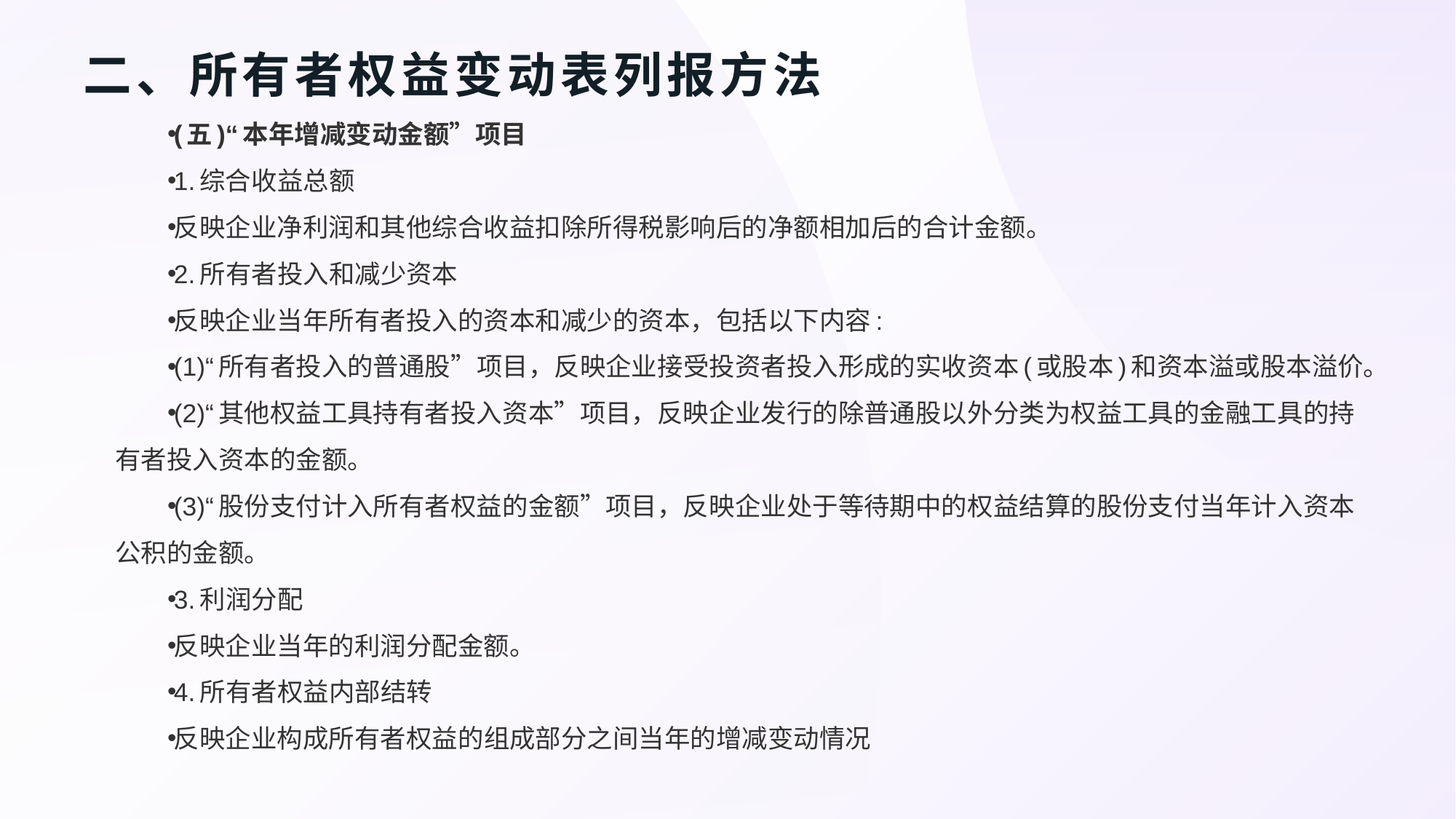

# 二、所有者权益变动表列报方法
(五)“本年增减变动金额”项目
1.综合收益总额
反映企业净利润和其他综合收益扣除所得税影响后的净额相加后的合计金额。
2.所有者投入和减少资本
反映企业当年所有者投入的资本和减少的资本，包括以下内容:
(1)“所有者投入的普通股”项目，反映企业接受投资者投入形成的实收资本(或股本)和资本溢或股本溢价。
(2)“其他权益工具持有者投入资本”项目，反映企业发行的除普通股以外分类为权益工具的金融工具的持有者投入资本的金额。
(3)“股份支付计入所有者权益的金额”项目，反映企业处于等待期中的权益结算的股份支付当年计入资本公积的金额。
3.利润分配
反映企业当年的利润分配金额。
4.所有者权益内部结转
反映企业构成所有者权益的组成部分之间当年的增减变动情况